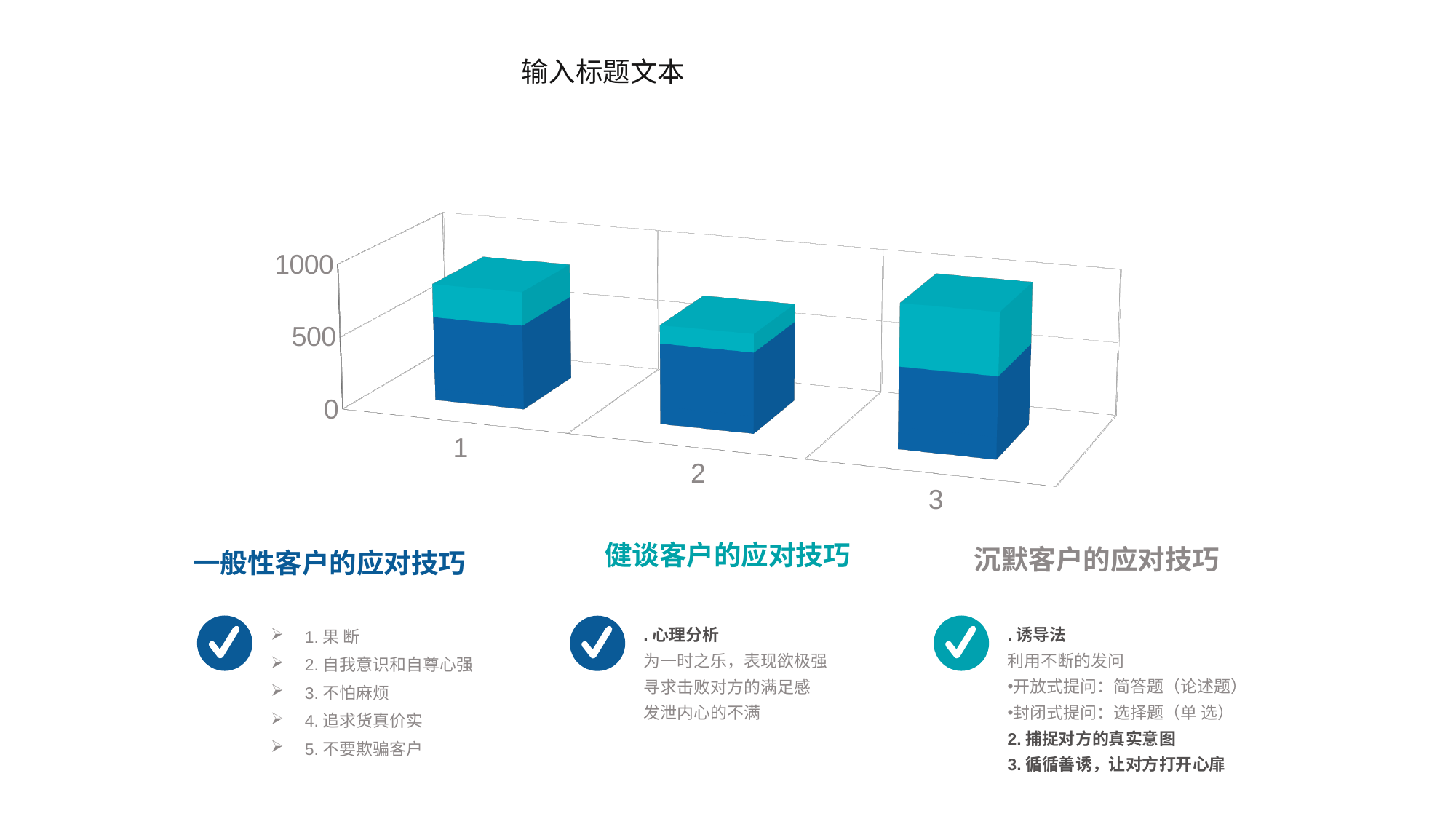

输入标题文本

[unsupported chart]

健谈客户的应对技巧
沉默客户的应对技巧
一般性客户的应对技巧
1.果 断
2.自我意识和自尊心强
3.不怕麻烦
4.追求货真价实
5.不要欺骗客户

.诱导法
利用不断的发问
开放式提问：简答题（论述题）
封闭式提问：选择题（单 选）
2.捕捉对方的真实意图
3.循循善诱，让对方打开心扉

.心理分析
为一时之乐，表现欲极强
寻求击败对方的满足感
发泄内心的不满